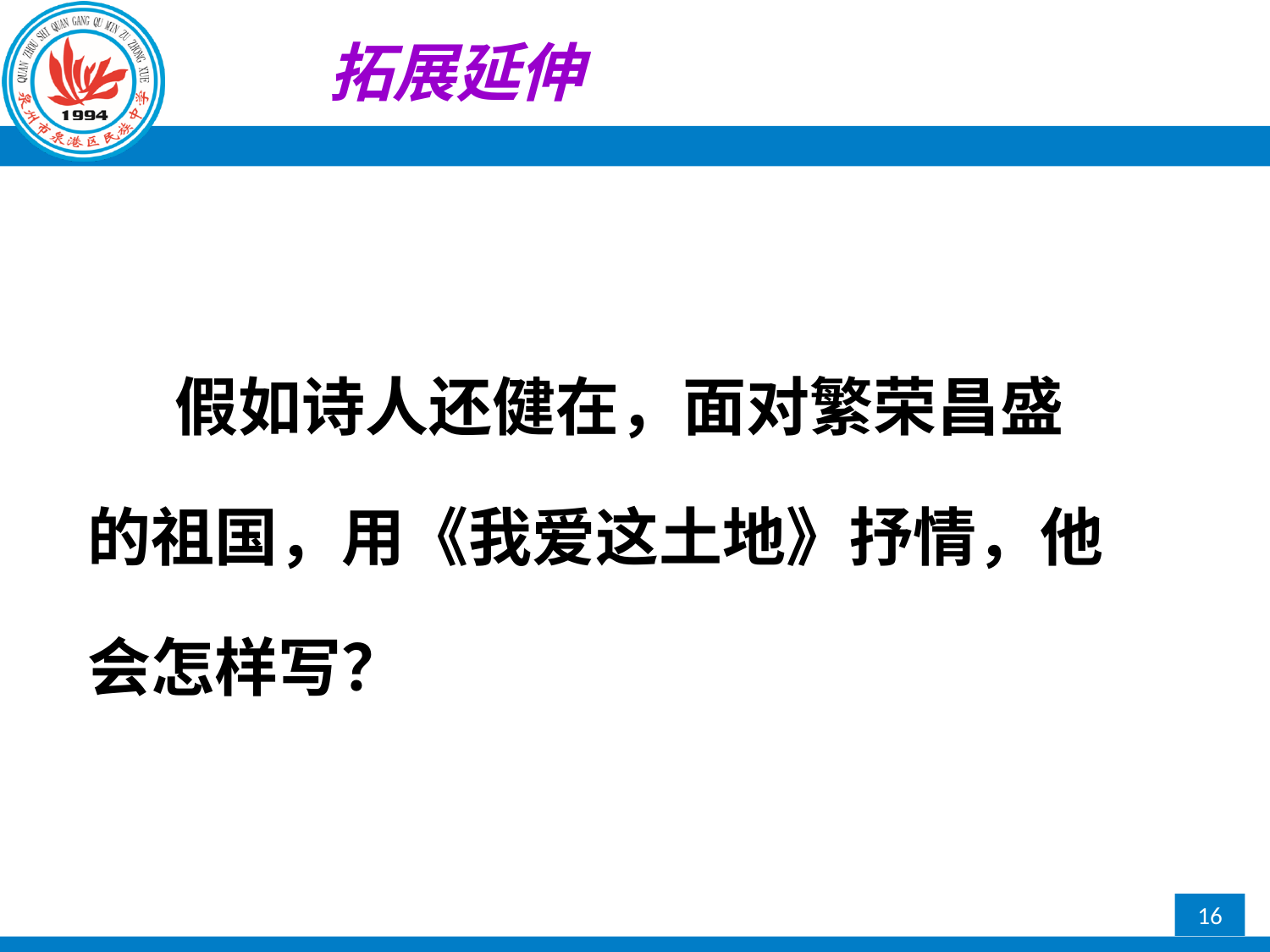

拓展延伸
     假如诗人还健在，面对繁荣昌盛的祖国，用《我爱这土地》抒情，他会怎样写？